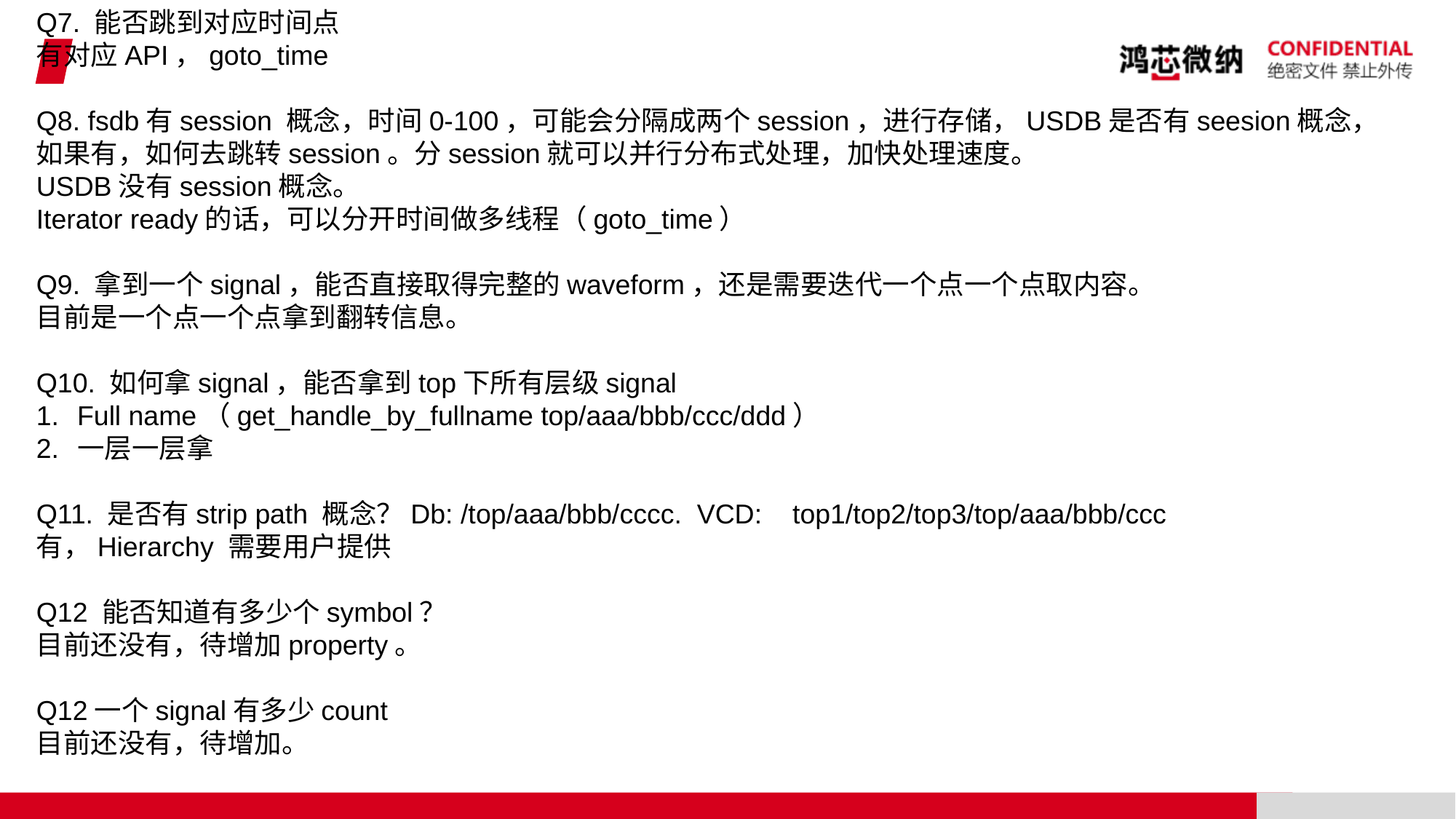

Q7. 能否跳到对应时间点
有对应API，goto_time

Q8. fsdb有session 概念，时间0-100，可能会分隔成两个session，进行存储，USDB是否有seesion概念，
如果有，如何去跳转session。分session就可以并行分布式处理，加快处理速度。
USDB没有session概念。
Iterator ready的话，可以分开时间做多线程（goto_time）

Q9. 拿到一个signal，能否直接取得完整的waveform，还是需要迭代一个点一个点取内容。
目前是一个点一个点拿到翻转信息。

Q10. 如何拿signal，能否拿到top下所有层级signal
Full name（get_handle_by_fullname top/aaa/bbb/ccc/ddd）
一层一层拿

Q11. 是否有strip path 概念？Db: /top/aaa/bbb/cccc.  VCD:    top1/top2/top3/top/aaa/bbb/ccc
有，Hierarchy 需要用户提供

Q12 能否知道有多少个symbol？
目前还没有，待增加property。

Q12一个signal有多少count
目前还没有，待增加。